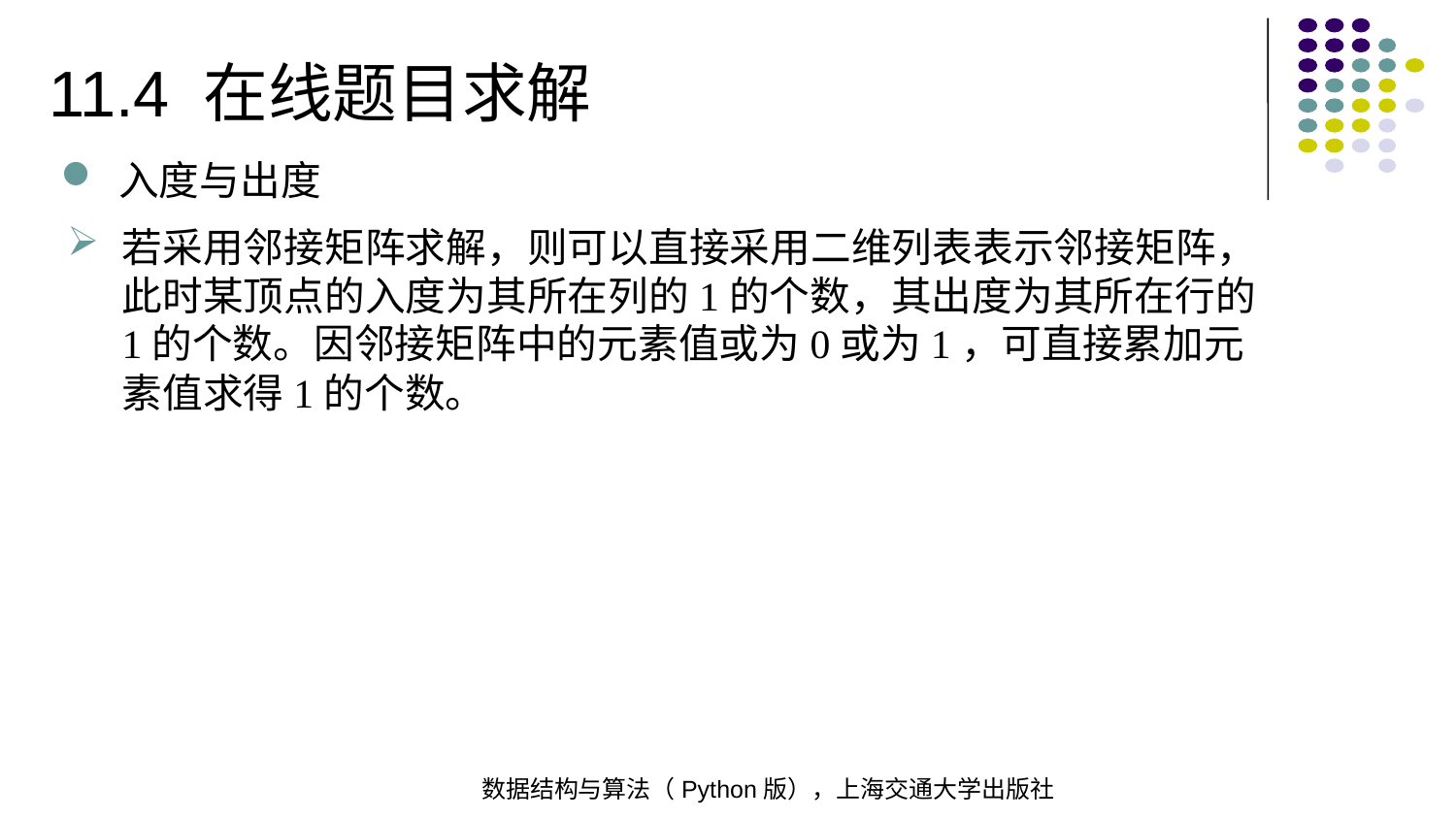

11.4 在线题目求解
入度与出度
若采用邻接矩阵求解，则可以直接采用二维列表表示邻接矩阵，此时某顶点的入度为其所在列的1的个数，其出度为其所在行的1的个数。因邻接矩阵中的元素值或为0或为1，可直接累加元素值求得1的个数。